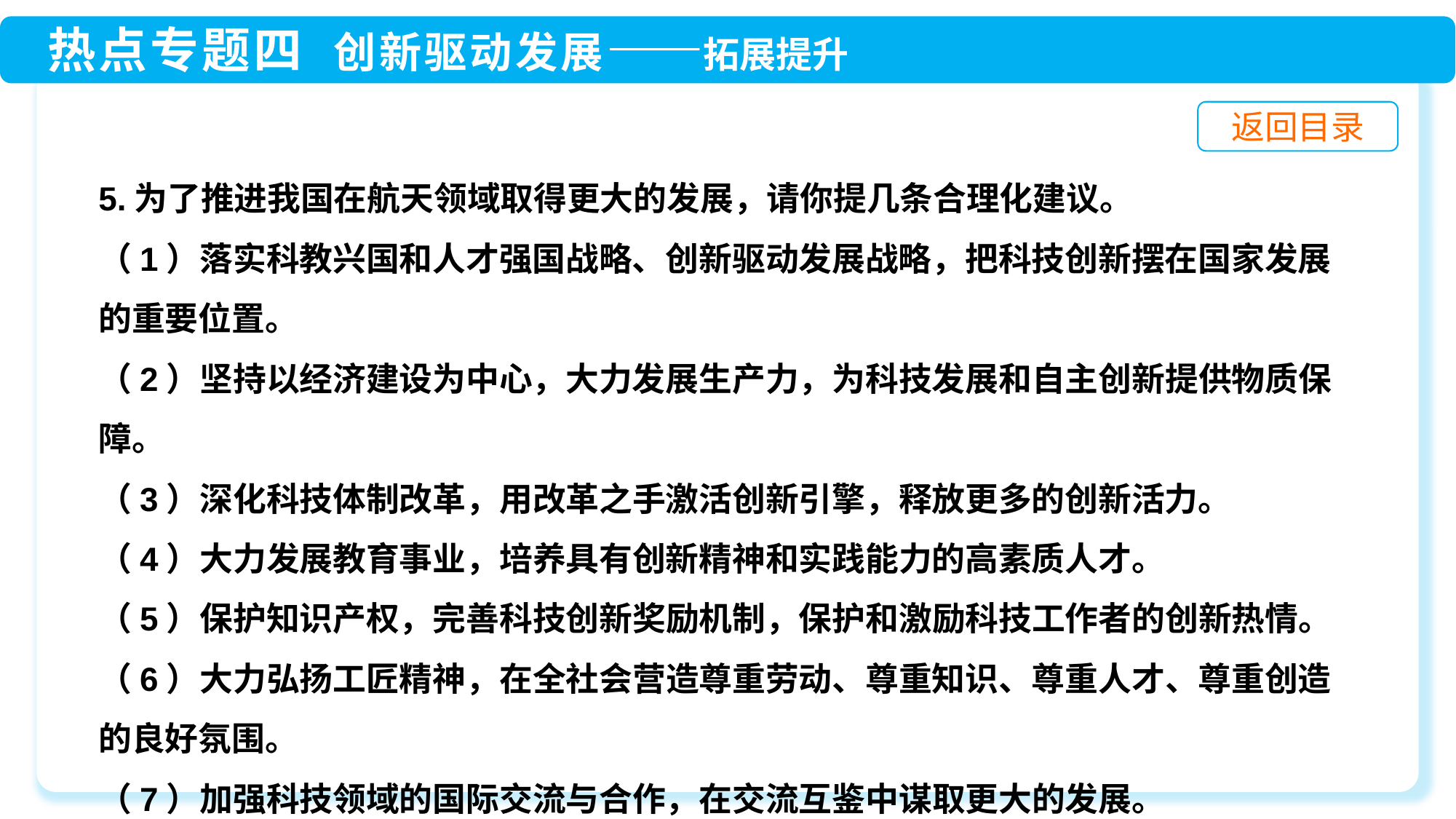

5.为了推进我国在航天领域取得更大的发展，请你提几条合理化建议。
（1）落实科教兴国和人才强国战略、创新驱动发展战略，把科技创新摆在国家发展的重要位置。
（2）坚持以经济建设为中心，大力发展生产力，为科技发展和自主创新提供物质保障。
（3）深化科技体制改革，用改革之手激活创新引擎，释放更多的创新活力。
（4）大力发展教育事业，培养具有创新精神和实践能力的高素质人才。
（5）保护知识产权，完善科技创新奖励机制，保护和激励科技工作者的创新热情。
（6）大力弘扬工匠精神，在全社会营造尊重劳动、尊重知识、尊重人才、尊重创造的良好氛围。
（7）加强科技领域的国际交流与合作，在交流互鉴中谋取更大的发展。